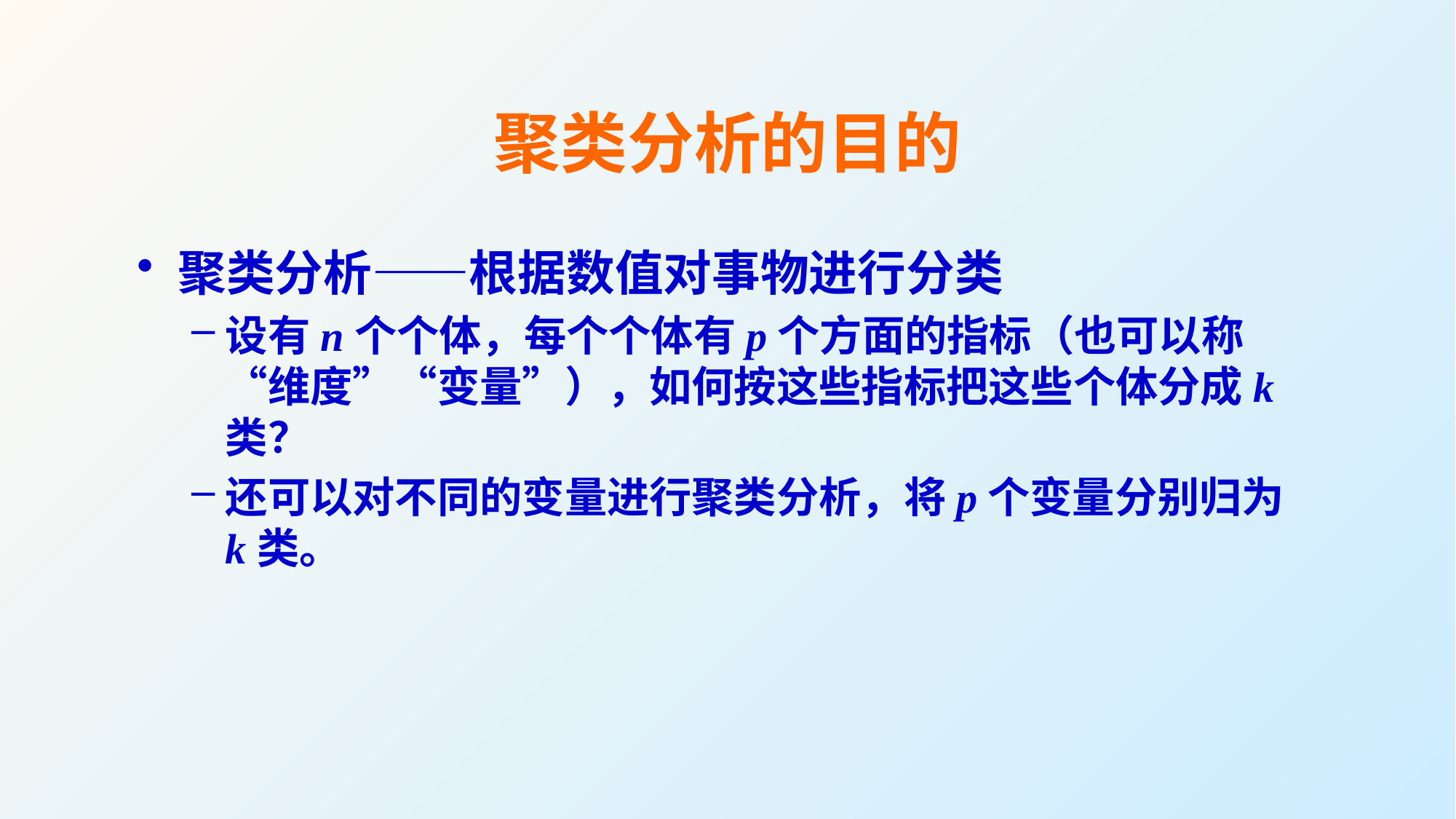

# 聚类分析的目的
聚类分析——根据数值对事物进行分类
设有n个个体，每个个体有p个方面的指标（也可以称“维度”“变量”），如何按这些指标把这些个体分成k类？
还可以对不同的变量进行聚类分析，将p个变量分别归为k类。